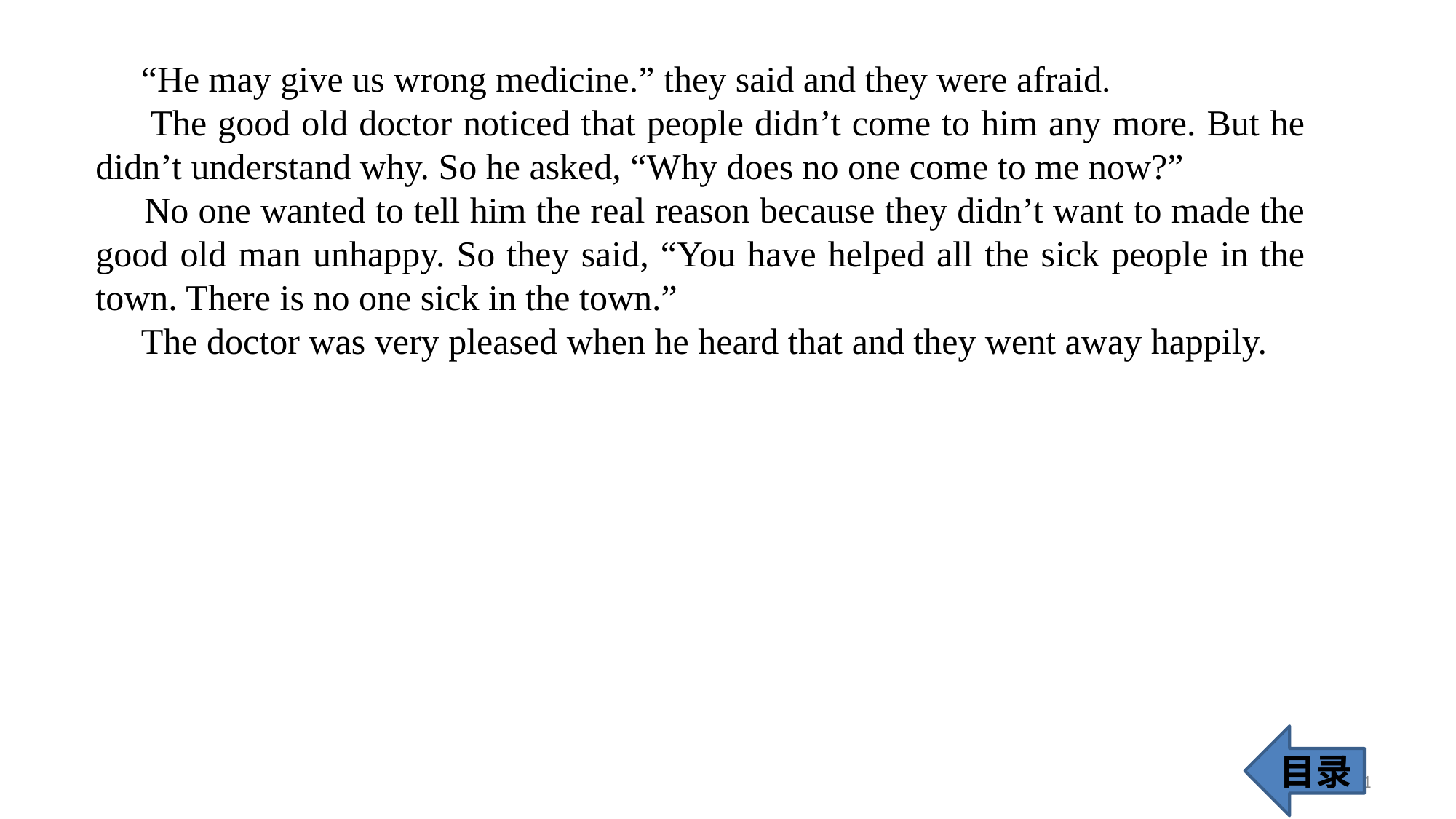

“He may give us wrong medicine.” they said and they were afraid.
     The good old doctor noticed that people didn’t come to him any more. But he didn’t understand why. So he asked, “Why does no one come to me now?”
     No one wanted to tell him the real reason because they didn’t want to made the good old man unhappy. So they said, “You have helped all the sick people in the town. There is no one sick in the town.”
     The doctor was very pleased when he heard that and they went away happily.
目录
31